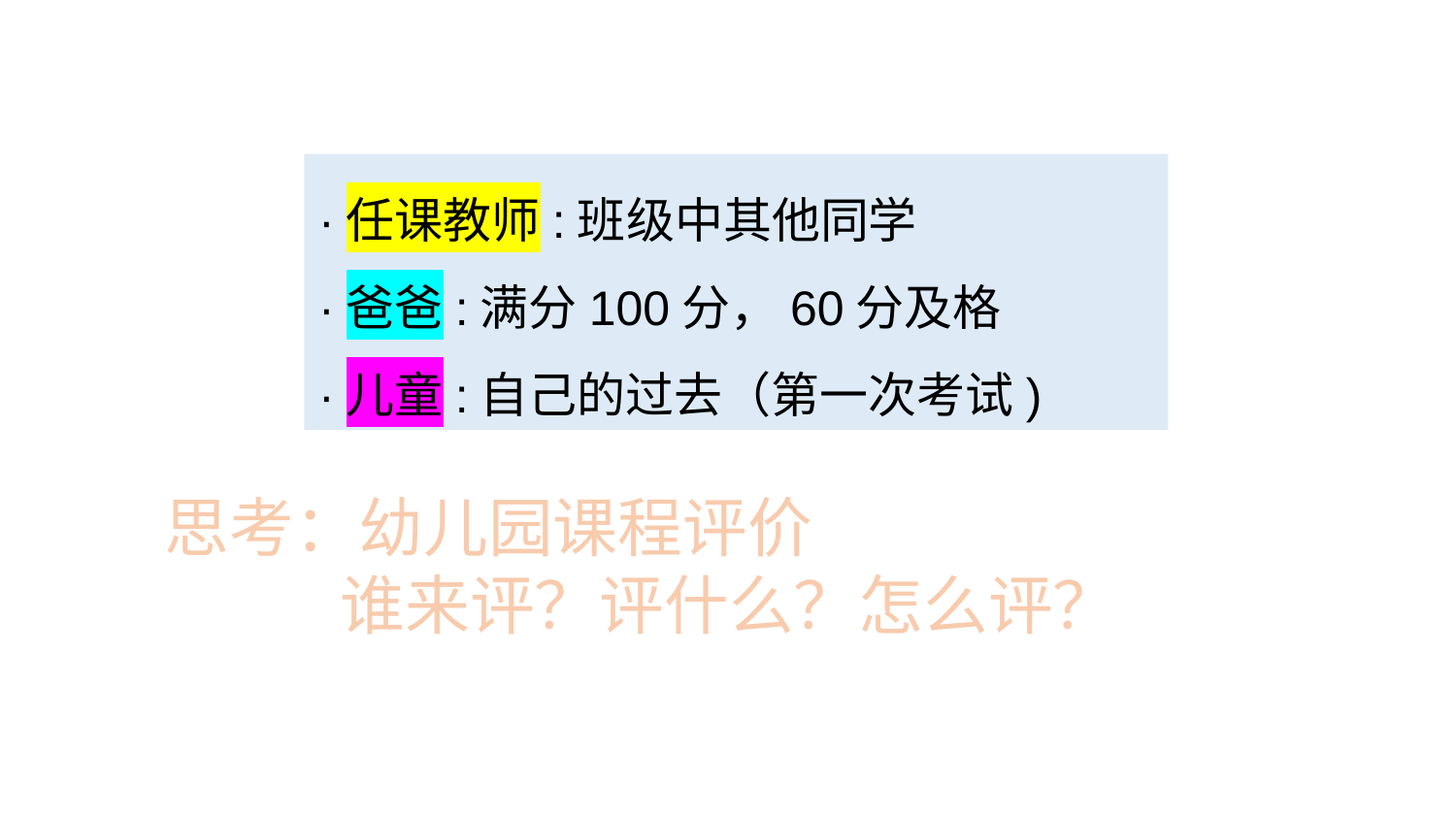

·任课教师:班级中其他同学
·爸爸:满分100分，60分及格
·儿童:自己的过去（第一次考试)
思考：幼儿园课程评价
           谁来评？评什么？怎么评？